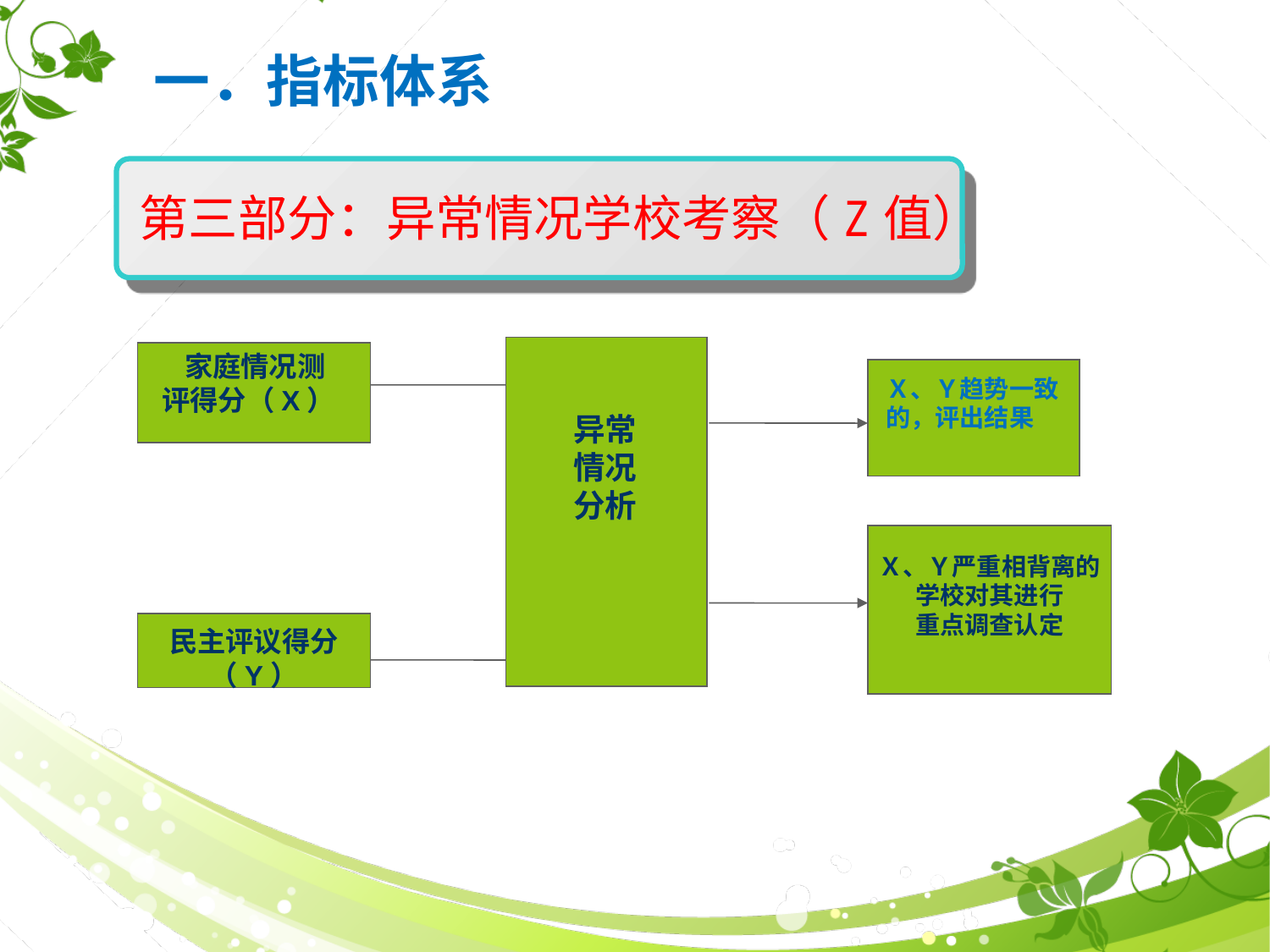

一．指标体系

第三部分：异常情况学校考察（Z值）

 家庭情况测评得分（X）

Ｘ、Ｙ趋势一致的，评出结果

异常情况分析

Ｘ、Ｙ严重相背离的
学校对其进行
重点调查认定

民主评议得分（Y）